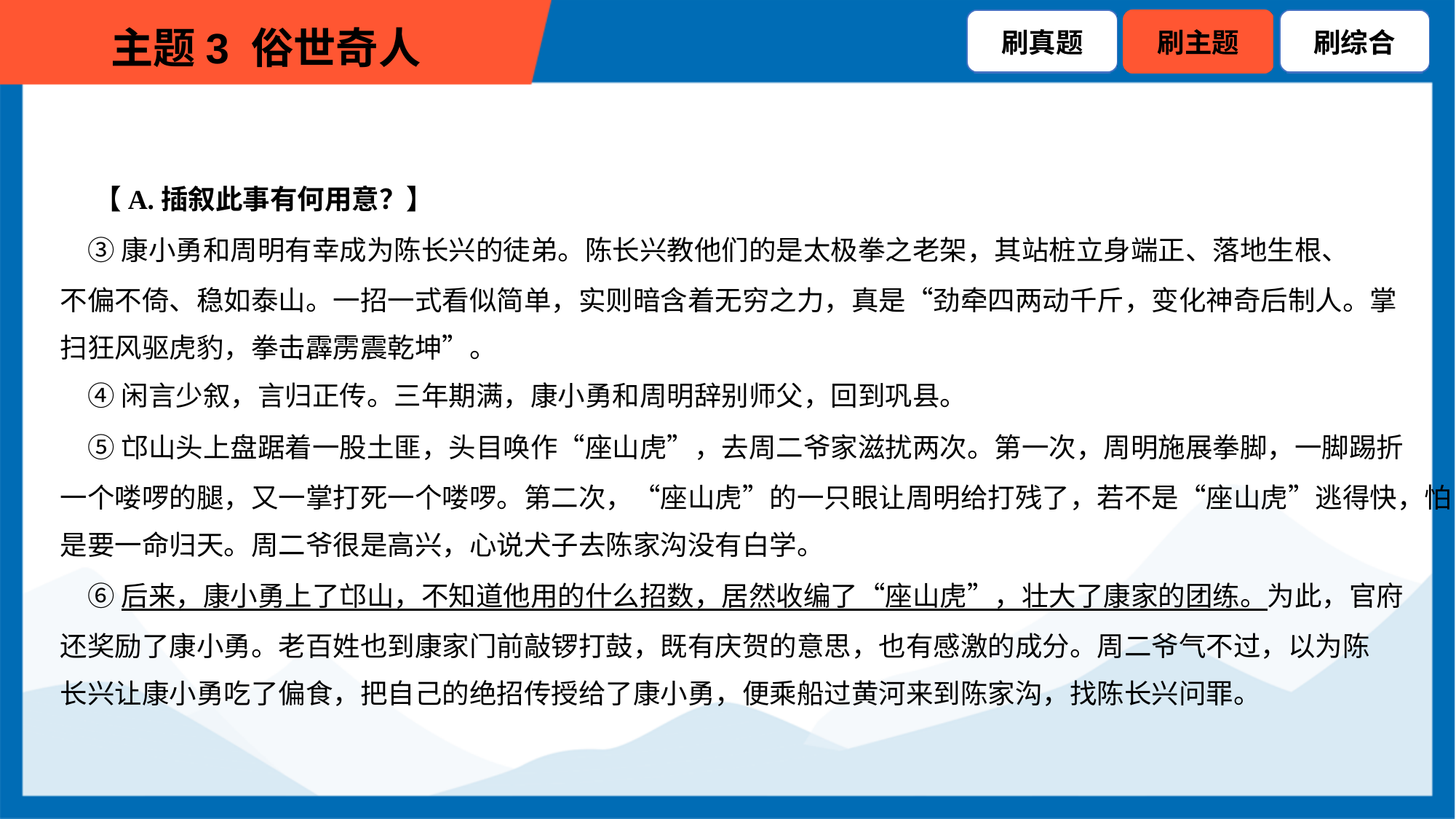

【A.插叙此事有何用意？】
    ③康小勇和周明有幸成为陈长兴的徒弟。陈长兴教他们的是太极拳之老架，其站桩立身端正、落地生根、
不偏不倚、稳如泰山。一招一式看似简单，实则暗含着无穷之力，真是“劲牵四两动千斤，变化神奇后制人。掌
扫狂风驱虎豹，拳击霹雳震乾坤”。
    ④闲言少叙，言归正传。三年期满，康小勇和周明辞别师父，回到巩县。
    ⑤邙山头上盘踞着一股土匪，头目唤作“座山虎”，去周二爷家滋扰两次。第一次，周明施展拳脚，一脚踢折
一个喽啰的腿，又一掌打死一个喽啰。第二次，“座山虎”的一只眼让周明给打残了，若不是“座山虎”逃得快，怕
是要一命归天。周二爷很是高兴，心说犬子去陈家沟没有白学。
    ⑥后来，康小勇上了邙山，不知道他用的什么招数，居然收编了“座山虎”，壮大了康家的团练。为此，官府
还奖励了康小勇。老百姓也到康家门前敲锣打鼓，既有庆贺的意思，也有感激的成分。周二爷气不过，以为陈
长兴让康小勇吃了偏食，把自己的绝招传授给了康小勇，便乘船过黄河来到陈家沟，找陈长兴问罪。